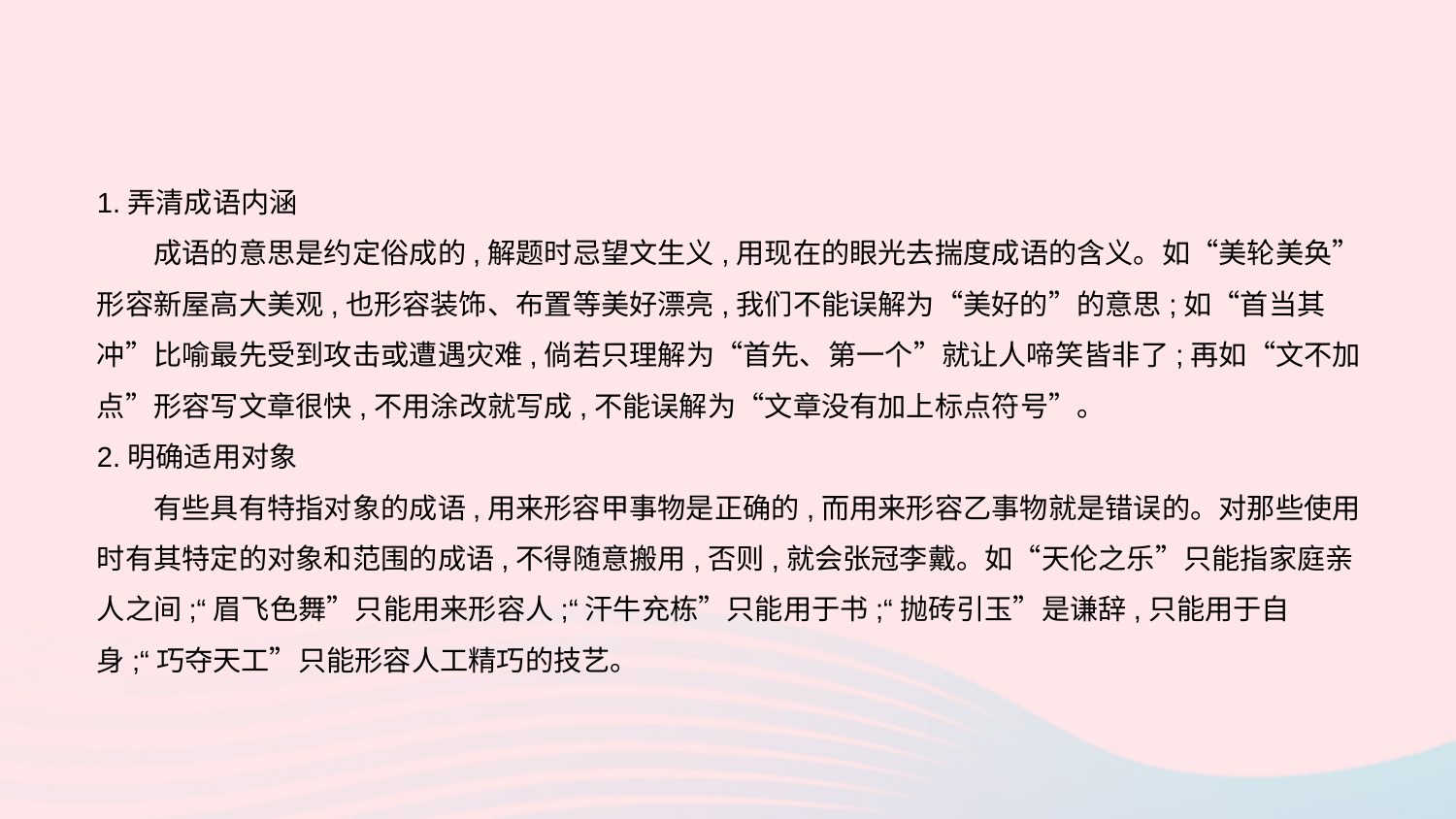

1.弄清成语内涵
　　成语的意思是约定俗成的,解题时忌望文生义,用现在的眼光去揣度成语的含义。如“美轮美奂”形容新屋高大美观,也形容装饰、布置等美好漂亮,我们不能误解为“美好的”的意思;如“首当其冲”比喻最先受到攻击或遭遇灾难,倘若只理解为“首先、第一个”就让人啼笑皆非了;再如“文不加点”形容写文章很快,不用涂改就写成,不能误解为“文章没有加上标点符号”。
2.明确适用对象
　　有些具有特指对象的成语,用来形容甲事物是正确的,而用来形容乙事物就是错误的。对那些使用时有其特定的对象和范围的成语,不得随意搬用,否则,就会张冠李戴。如“天伦之乐”只能指家庭亲人之间;“眉飞色舞”只能用来形容人;“汗牛充栋”只能用于书;“抛砖引玉”是谦辞,只能用于自身;“巧夺天工”只能形容人工精巧的技艺。